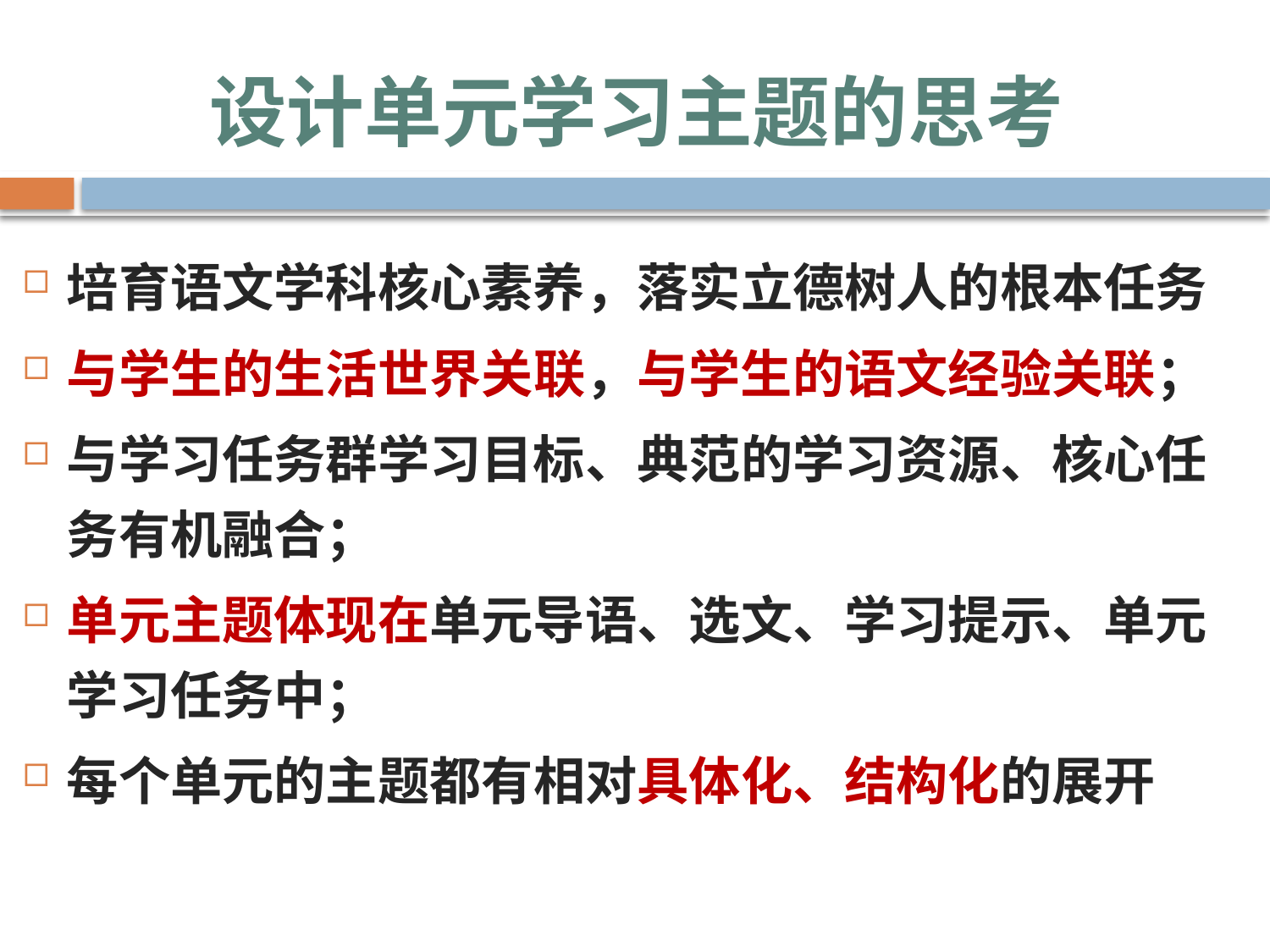

# 设计单元学习主题的思考
培育语文学科核心素养，落实立德树人的根本任务
与学生的生活世界关联，与学生的语文经验关联；
与学习任务群学习目标、典范的学习资源、核心任务有机融合；
单元主题体现在单元导语、选文、学习提示、单元学习任务中；
每个单元的主题都有相对具体化、结构化的展开